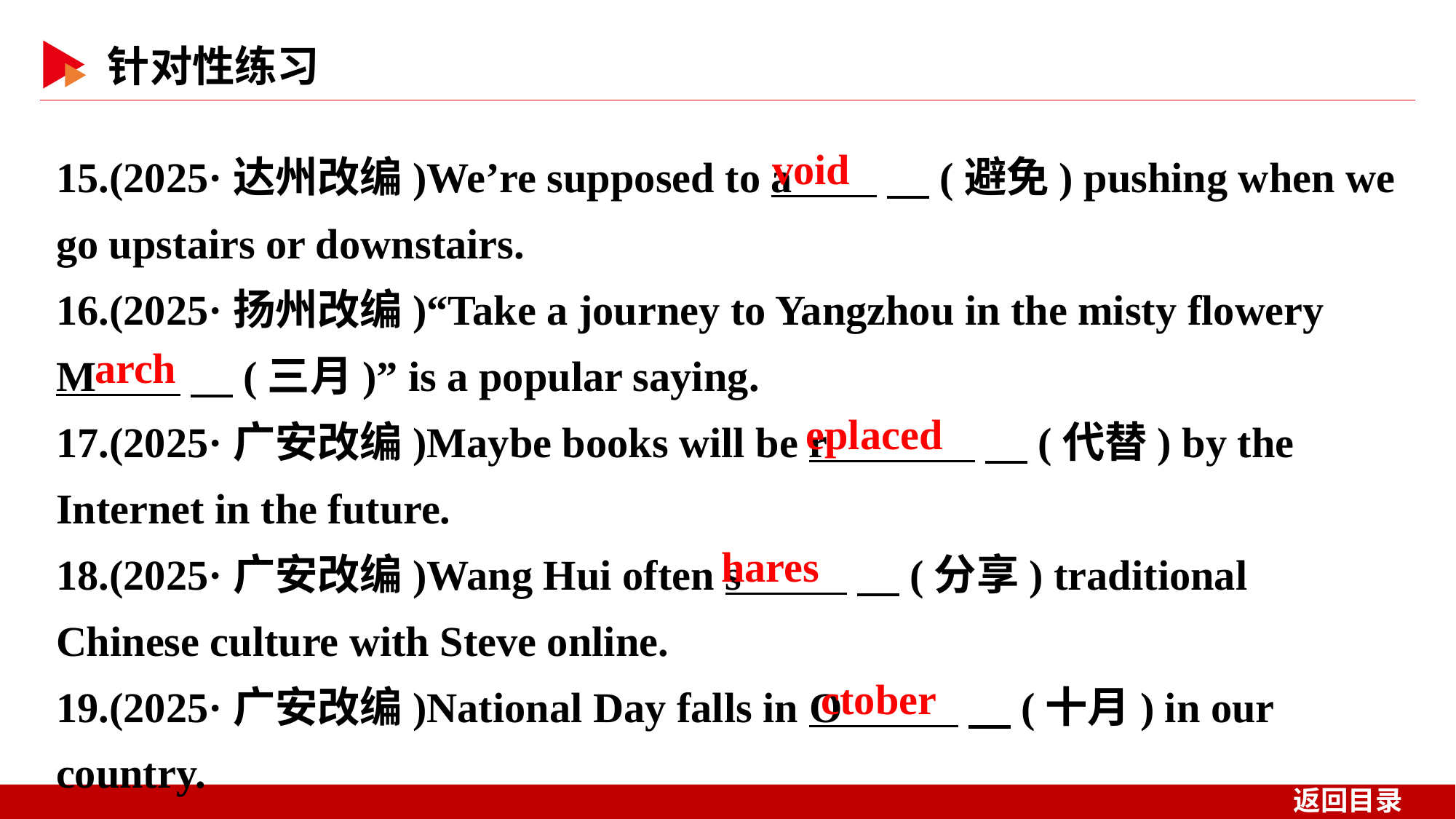

15.(2025·达州改编)We’re supposed to a        　(避免) pushing when we go upstairs or downstairs.
16.(2025·扬州改编)“Take a journey to Yangzhou in the misty flowery
M        　(三月)” is a popular saying.
17.(2025·广安改编)Maybe books will be r              　(代替) by the Internet in the future.
18.(2025·广安改编)Wang Hui often s          　(分享) traditional Chinese culture with Steve online.
19.(2025·广安改编)National Day falls in O           　(十月) in our country.
void
arch
eplaced
hares
ctober